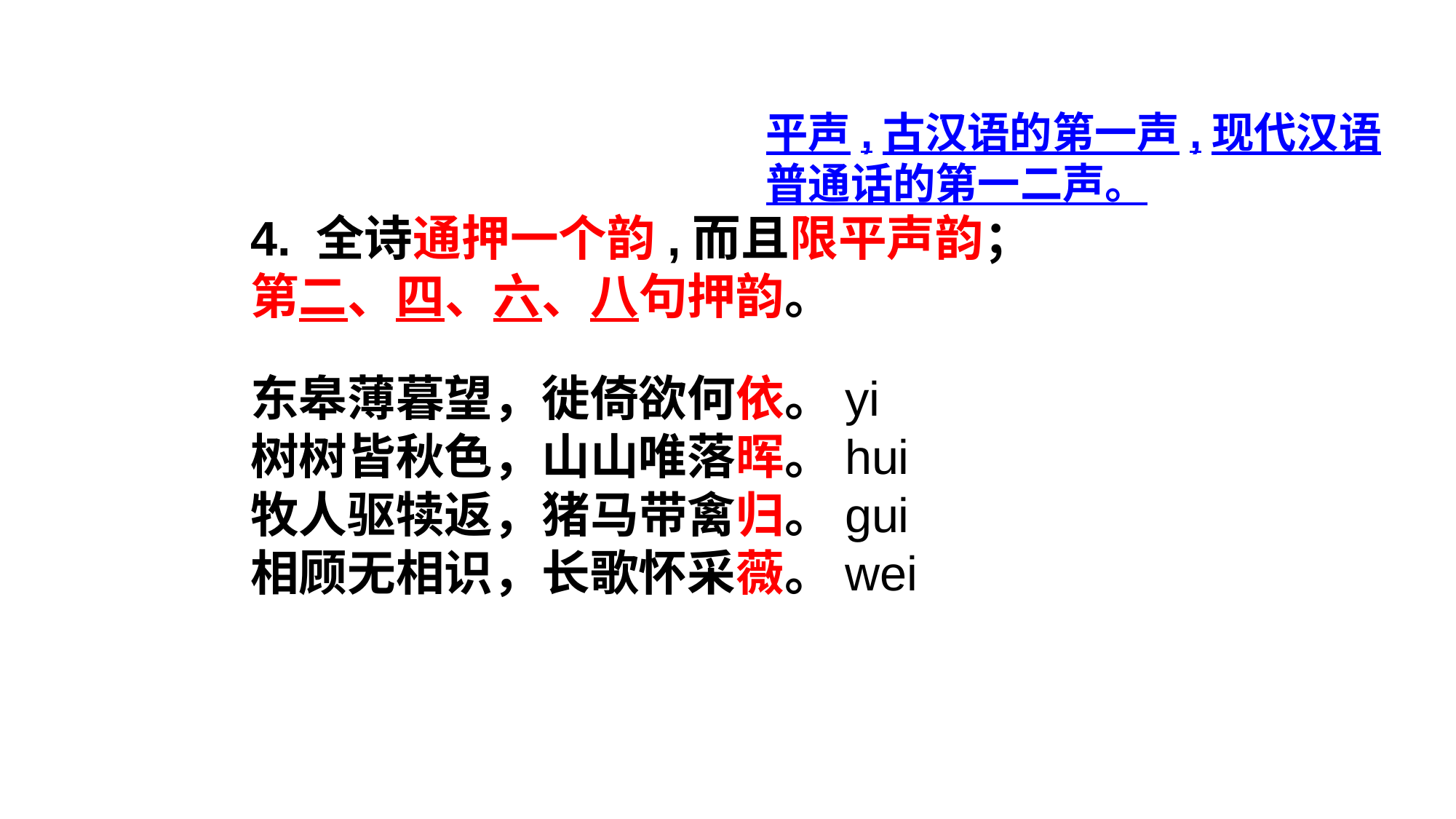

平声,古汉语的第一声,现代汉语普通话的第一二声。
4. 全诗通押一个韵,而且限平声韵；
第二、四、六、八句押韵。

东皋薄暮望，徙倚欲何依。yi
树树皆秋色，山山唯落晖。hui
牧人驱犊返，猪马带禽归。gui
相顾无相识，长歌怀采薇。wei